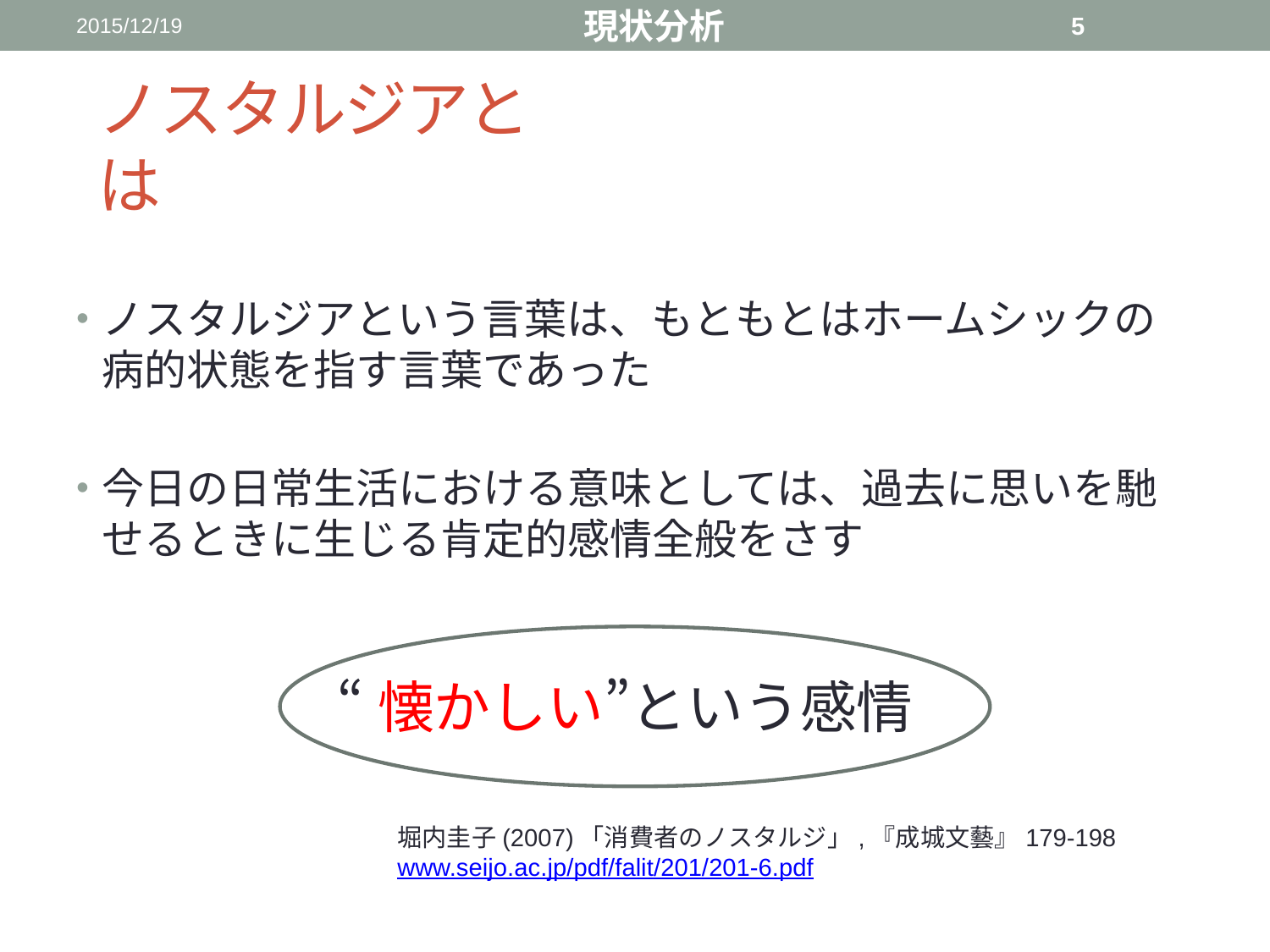

現状分析
2015/12/19
5
# ノスタルジアとは
ノスタルジアという言葉は、もともとはホームシックの病的状態を指す言葉であった

今日の日常生活における意味としては、過去に思いを馳せるときに生じる肯定的感情全般をさす

“懐かしい”という感情
堀内圭子(2007)「消費者のノスタルジ」,『成城文藝』179-198　www.seijo.ac.jp/pdf/falit/201/201-6.pdf